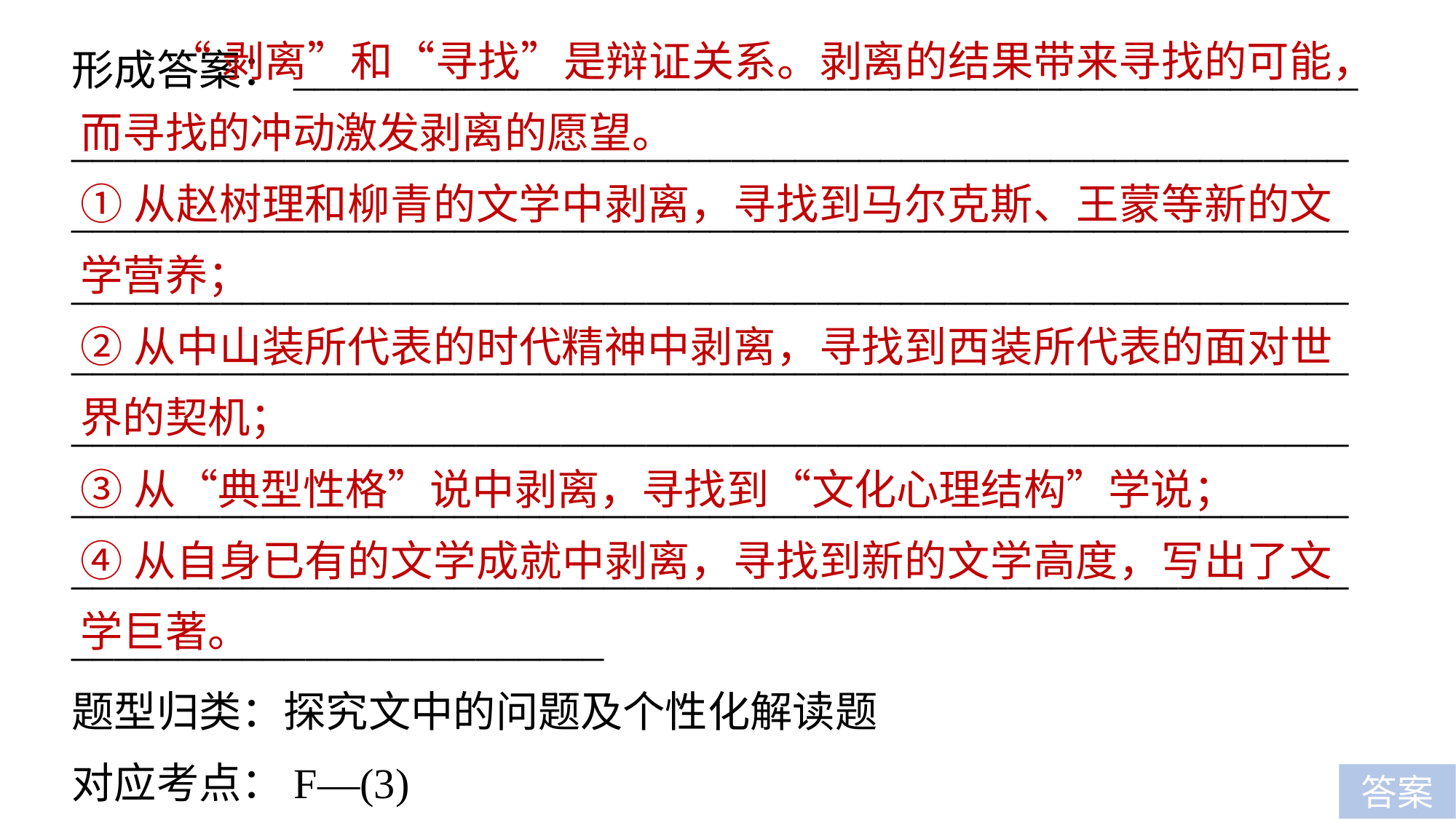

“剥离”和“寻找”是辩证关系。剥离的结果带来寻找的可能，而寻找的冲动激发剥离的愿望。
①从赵树理和柳青的文学中剥离，寻找到马尔克斯、王蒙等新的文学营养；
②从中山装所代表的时代精神中剥离，寻找到西装所代表的面对世界的契机；
③从“典型性格”说中剥离，寻找到“文化心理结构”学说；
④从自身已有的文学成就中剥离，寻找到新的文学高度，写出了文学巨著。
形成答案：__________________________________________________
_____________________________________________________________________________________________________________________________________________________________________________________________________________________________________________________________________________________________________________________________________________________________________________________________________________________________________________________________
题型归类：探究文中的问题及个性化解读题
对应考点：F—(3)
答案